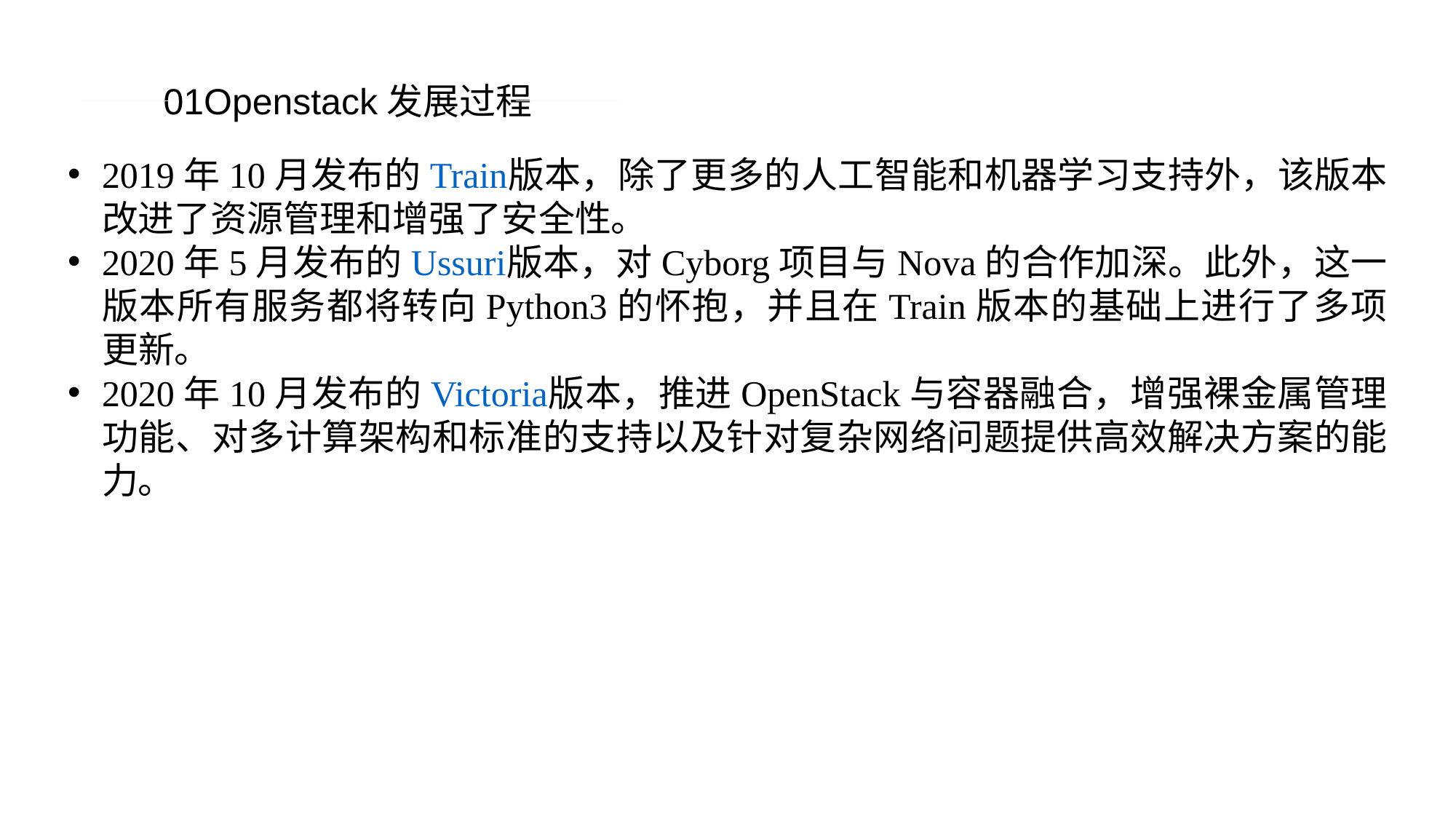

01Openstack发展过程
2019年10月发布的Train版本，除了更多的人工智能和机器学习支持外，该版本改进了资源管理和增强了安全性。
2020年5月发布的Ussuri版本，对Cyborg项目与Nova的合作加深。此外，这一版本所有服务都将转向Python3的怀抱，并且在Train版本的基础上进行了多项更新。
2020年10月发布的Victoria版本，推进OpenStack与容器融合，增强裸金属管理功能、对多计算架构和标准的支持以及针对复杂网络问题提供高效解决方案的能力。
PPT模板 http://www.1ppt.com/moban/